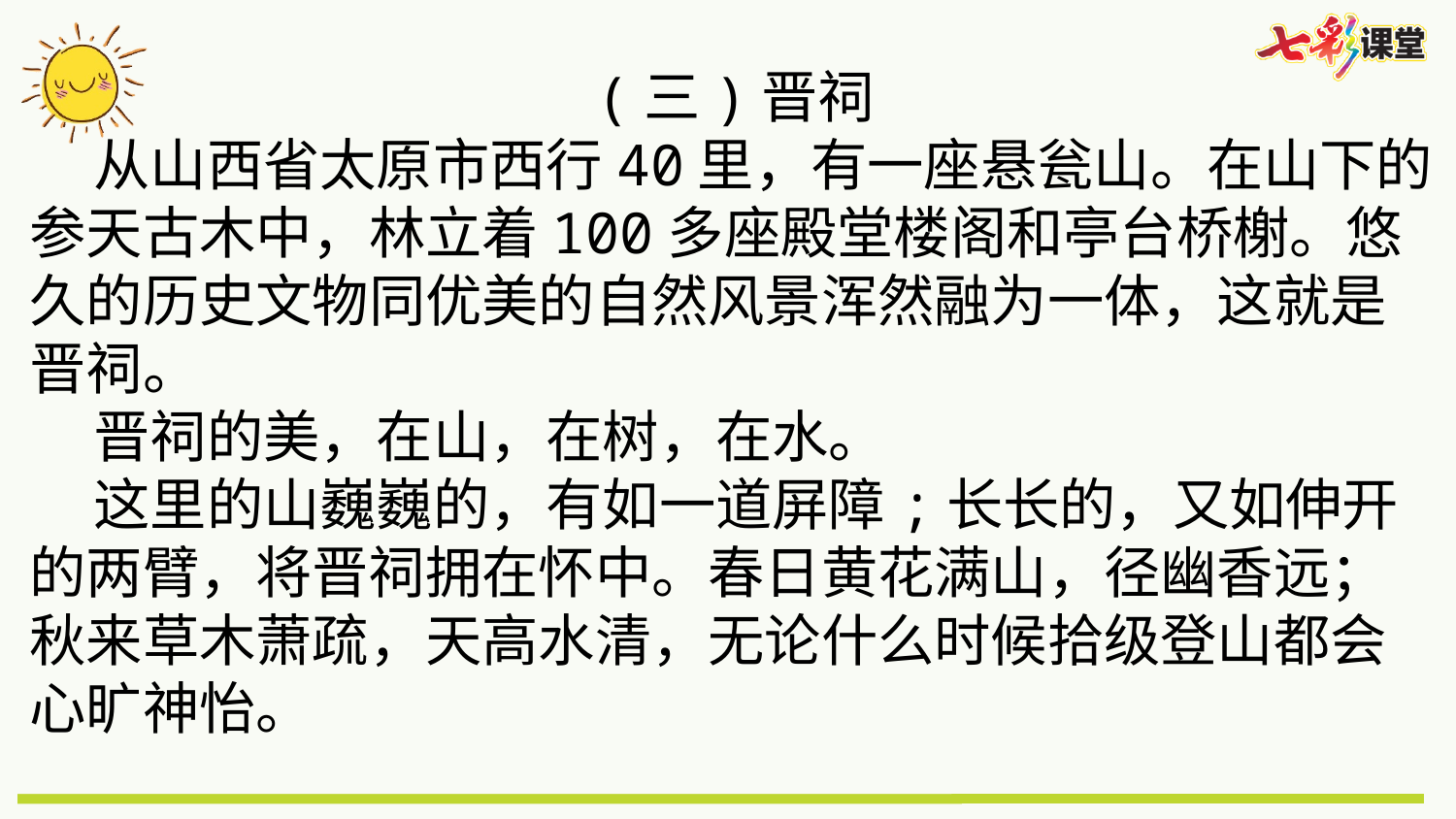

(三)晋祠
    从山西省太原市西行40里，有一座悬瓮山。在山下的参天古木中，林立着100多座殿堂楼阁和亭台桥榭。悠久的历史文物同优美的自然风景浑然融为一体，这就是晋祠。
    晋祠的美，在山，在树，在水。
    这里的山巍巍的，有如一道屏障;长长的，又如伸开的两臂，将晋祠拥在怀中。春日黄花满山，径幽香远；秋来草木萧疏，天高水清，无论什么时候拾级登山都会心旷神怡。